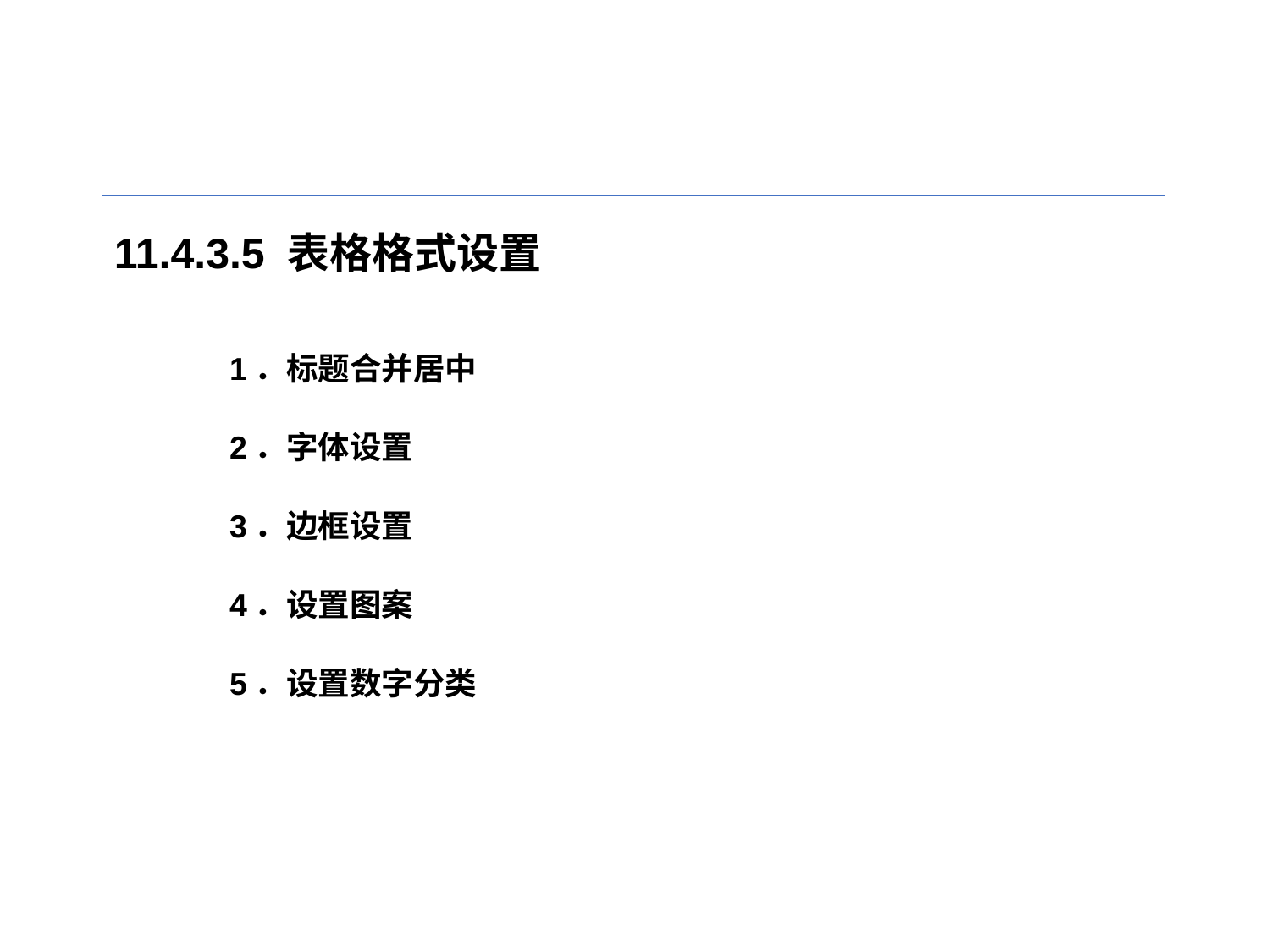

11.4.3.5 表格格式设置
1．标题合并居中
2．字体设置
3．边框设置
4．设置图案
5．设置数字分类